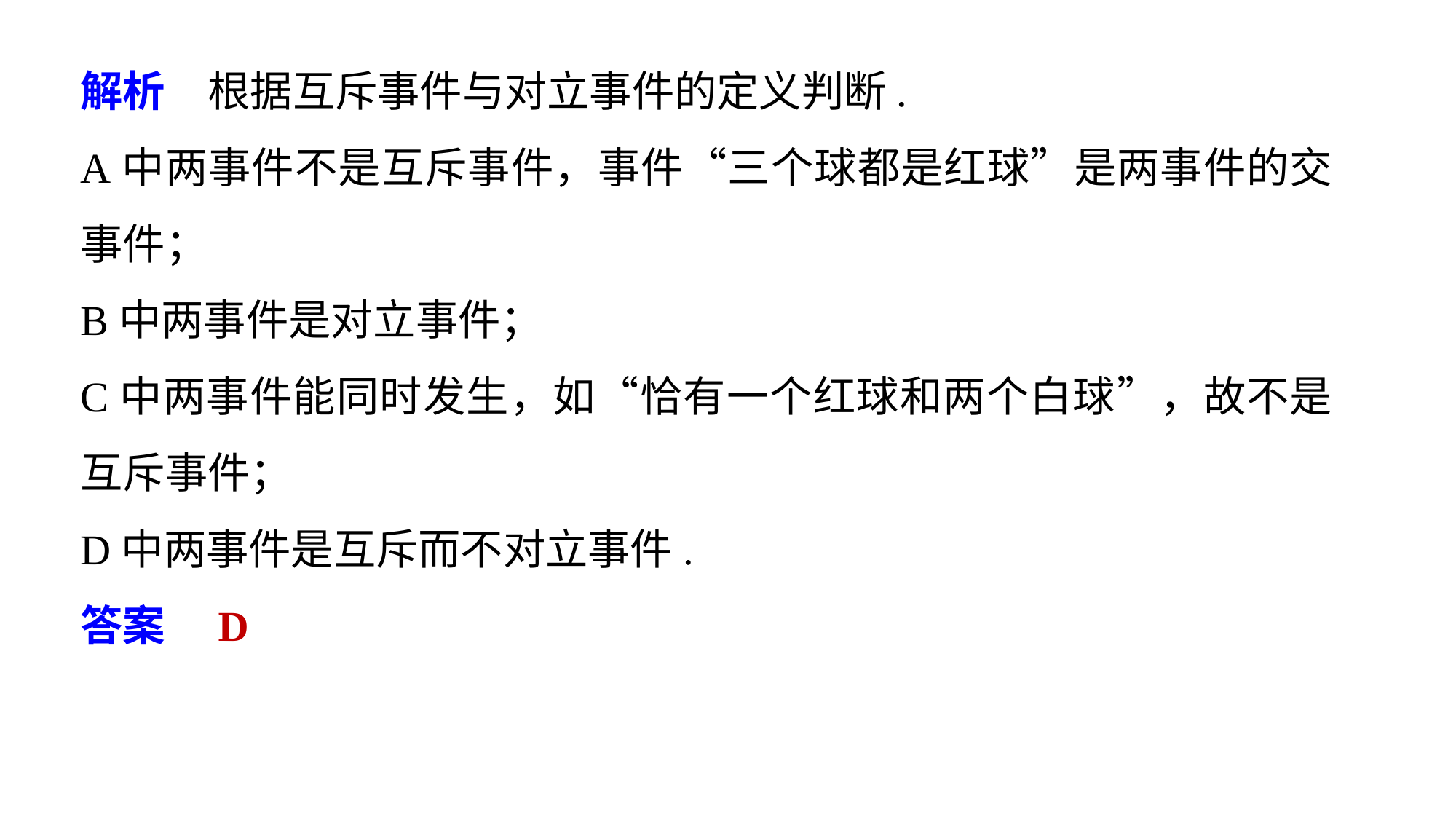

解析　根据互斥事件与对立事件的定义判断.
A中两事件不是互斥事件，事件“三个球都是红球”是两事件的交事件；
B中两事件是对立事件；
C中两事件能同时发生，如“恰有一个红球和两个白球”，故不是互斥事件；
D中两事件是互斥而不对立事件.
答案　D